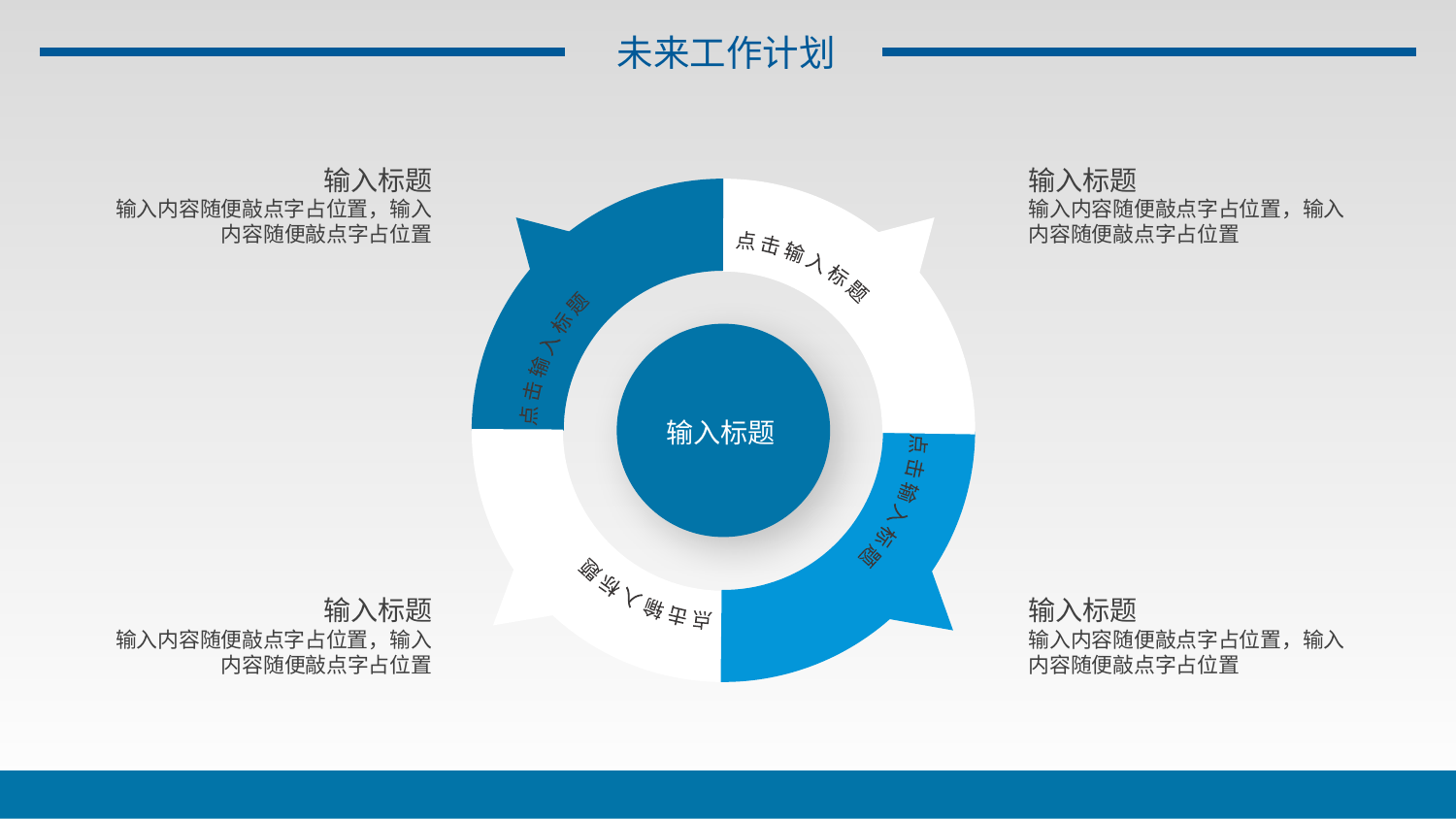

未来工作计划
输入标题
输入内容随便敲点字占位置，输入内容随便敲点字占位置
输入标题
输入内容随便敲点字占位置，输入内容随便敲点字占位置

              点击输入标题                             点击输入标题                          点击输入标题                             点击输入标题

输入标题
输入标题
输入内容随便敲点字占位置，输入内容随便敲点字占位置
输入标题
输入内容随便敲点字占位置，输入内容随便敲点字占位置